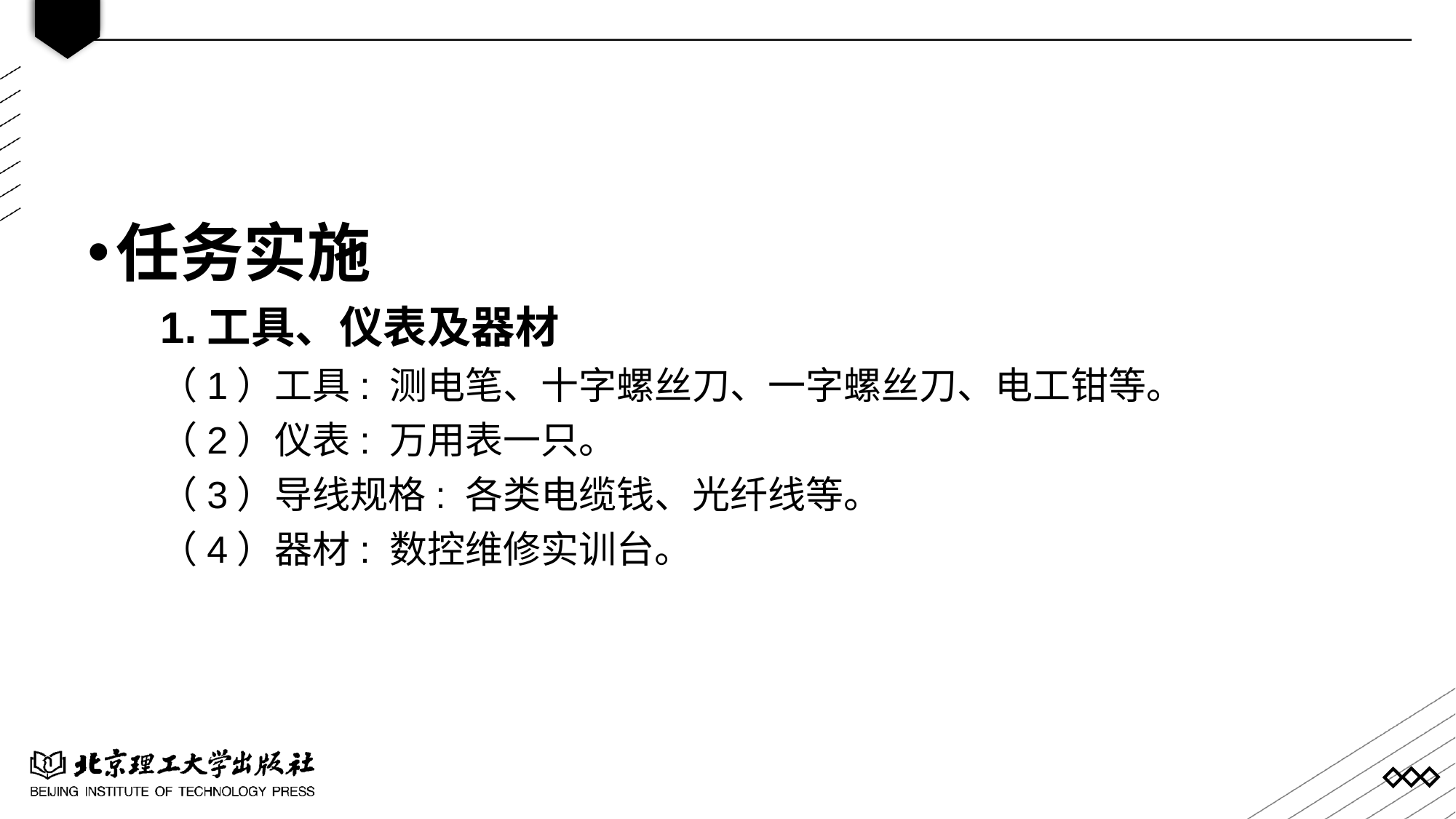

任务实施
1.工具、仪表及器材
（1）工具: 测电笔、十字螺丝刀、一字螺丝刀、电工钳等。
（2）仪表: 万用表一只。
（3）导线规格: 各类电缆钱、光纤线等。
（4）器材: 数控维修实训台。